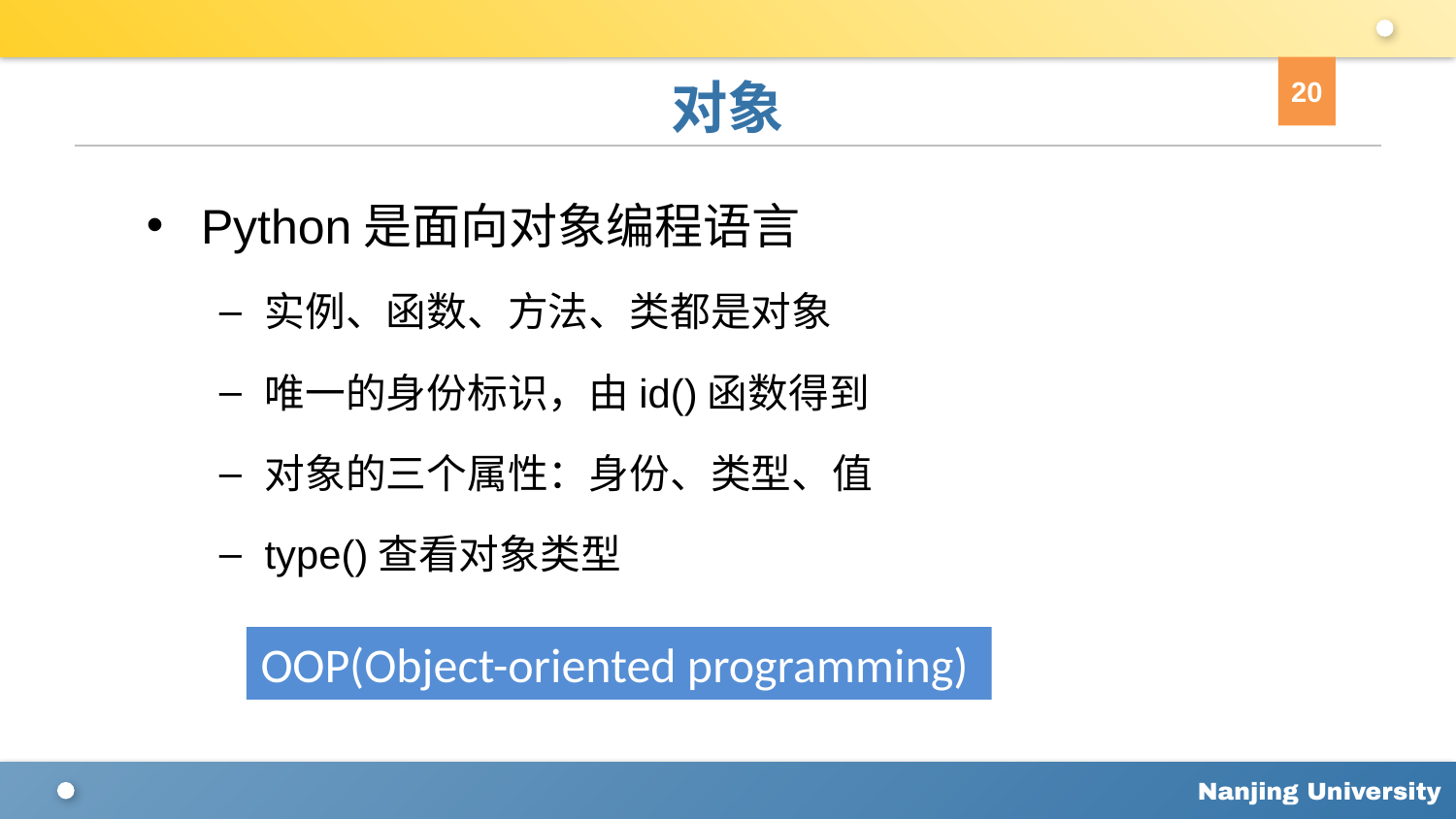

20
# 对象
Python是面向对象编程语言
实例、函数、方法、类都是对象
唯一的身份标识，由id()函数得到
对象的三个属性：身份、类型、值
type()查看对象类型
OOP(Object-oriented programming)